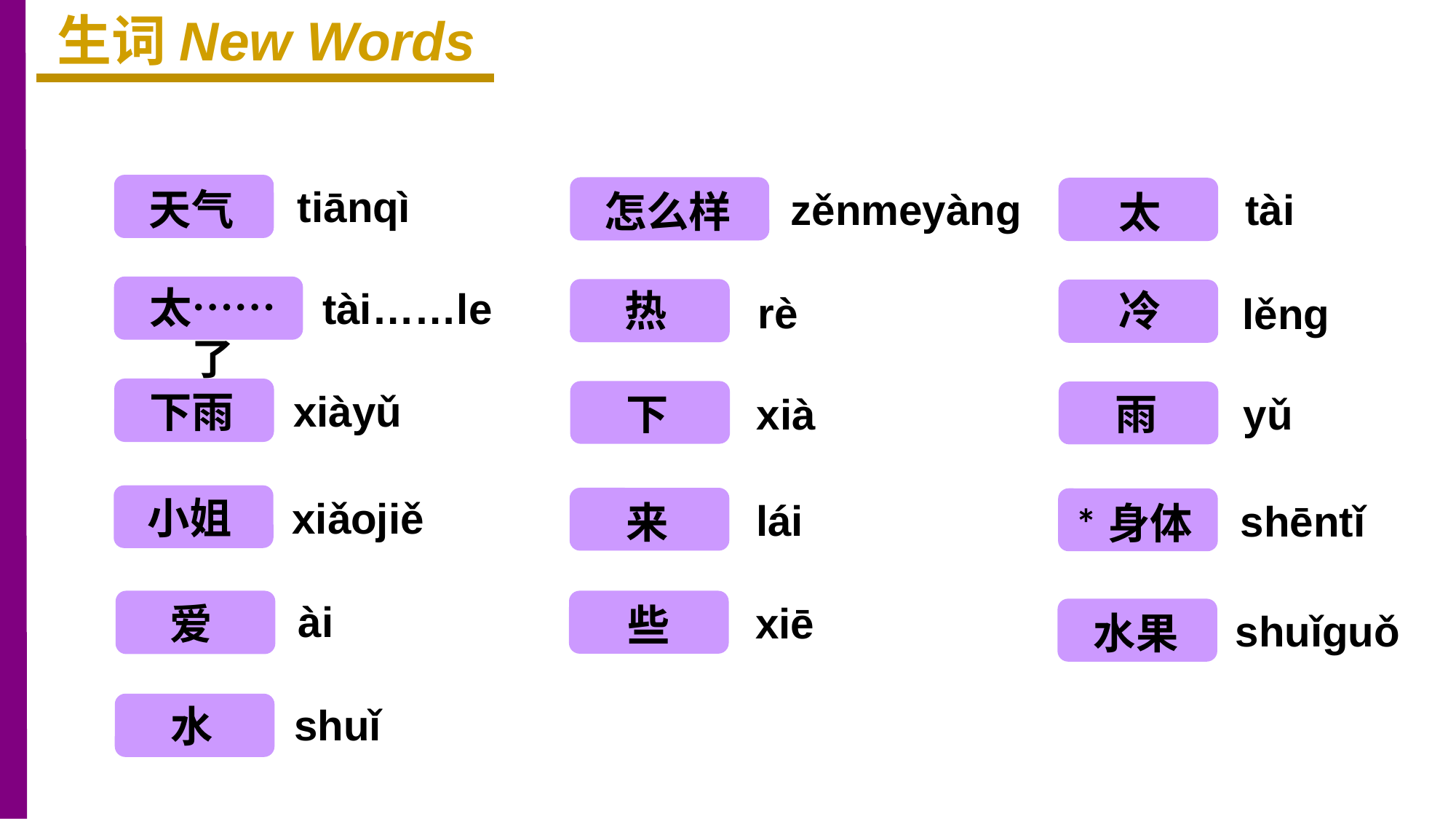

生词New Words

天气
tiānqì

怎么样
zěnmeyànɡ

太
tài
太……了

tài……le
热

冷

rè
lěnɡ

下雨
xiàyǔ

下
xià

雨
yǔ

小姐
xiǎojiě

来
lái

*身体
shēntǐ
ài

爱

些
xiē

水果
shuǐɡuǒ
shuǐ

水